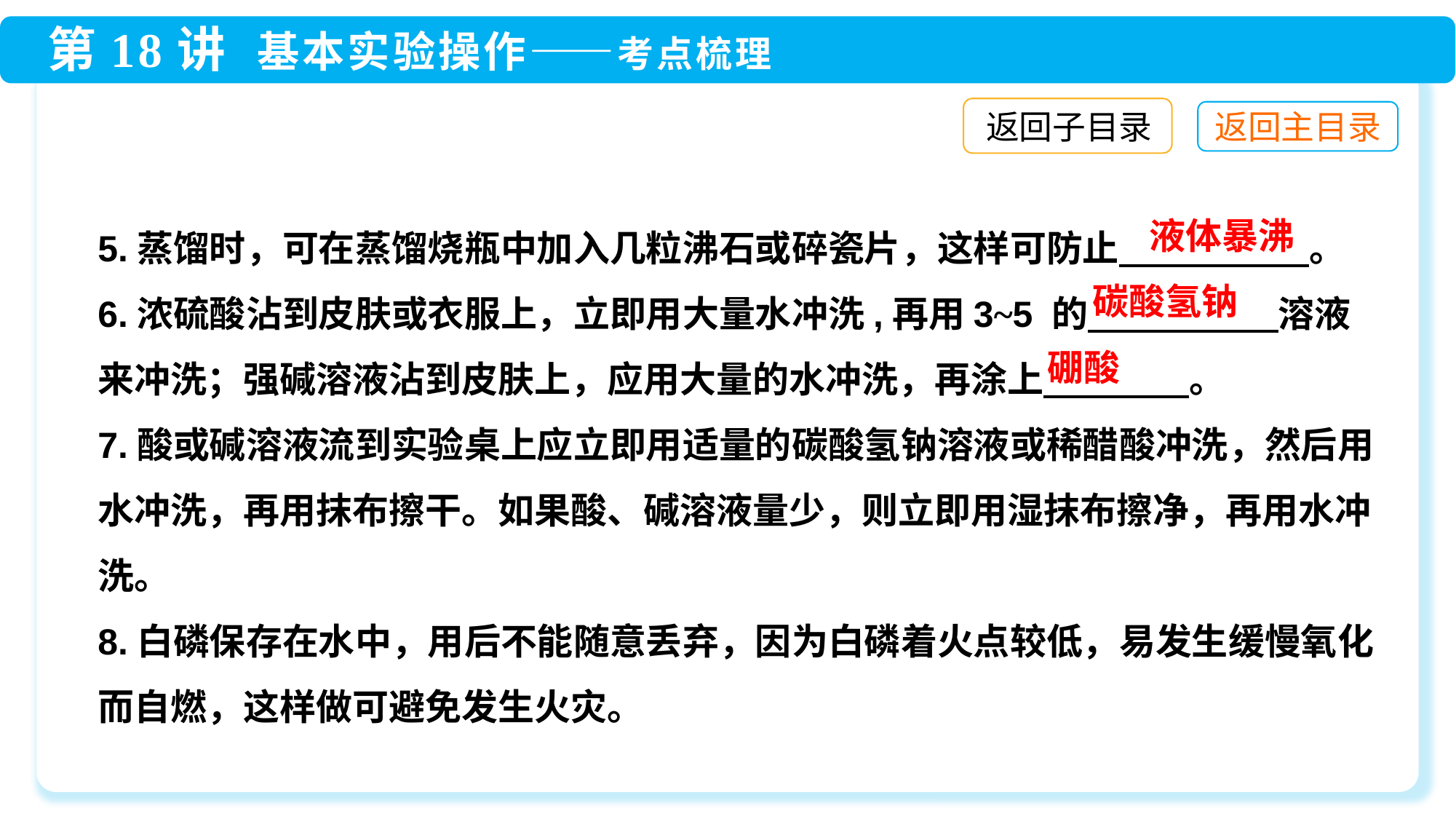

返回子目录
5.蒸馏时，可在蒸馏烧瓶中加入几粒沸石或碎瓷片，这样可防止　　　 　　。
6.浓硫酸沾到皮肤或衣服上，立即用大量水冲洗,再用3~5 的　　　　　 溶液来冲洗；强碱溶液沾到皮肤上，应用大量的水冲洗，再涂上　　　　。
7.酸或碱溶液流到实验桌上应立即用适量的碳酸氢钠溶液或稀醋酸冲洗，然后用水冲洗，再用抹布擦干。如果酸、碱溶液量少，则立即用湿抹布擦净，再用水冲洗。
8.白磷保存在水中，用后不能随意丢弃，因为白磷着火点较低，易发生缓慢氧化而自燃，这样做可避免发生火灾。
液体暴沸
碳酸氢钠
硼酸